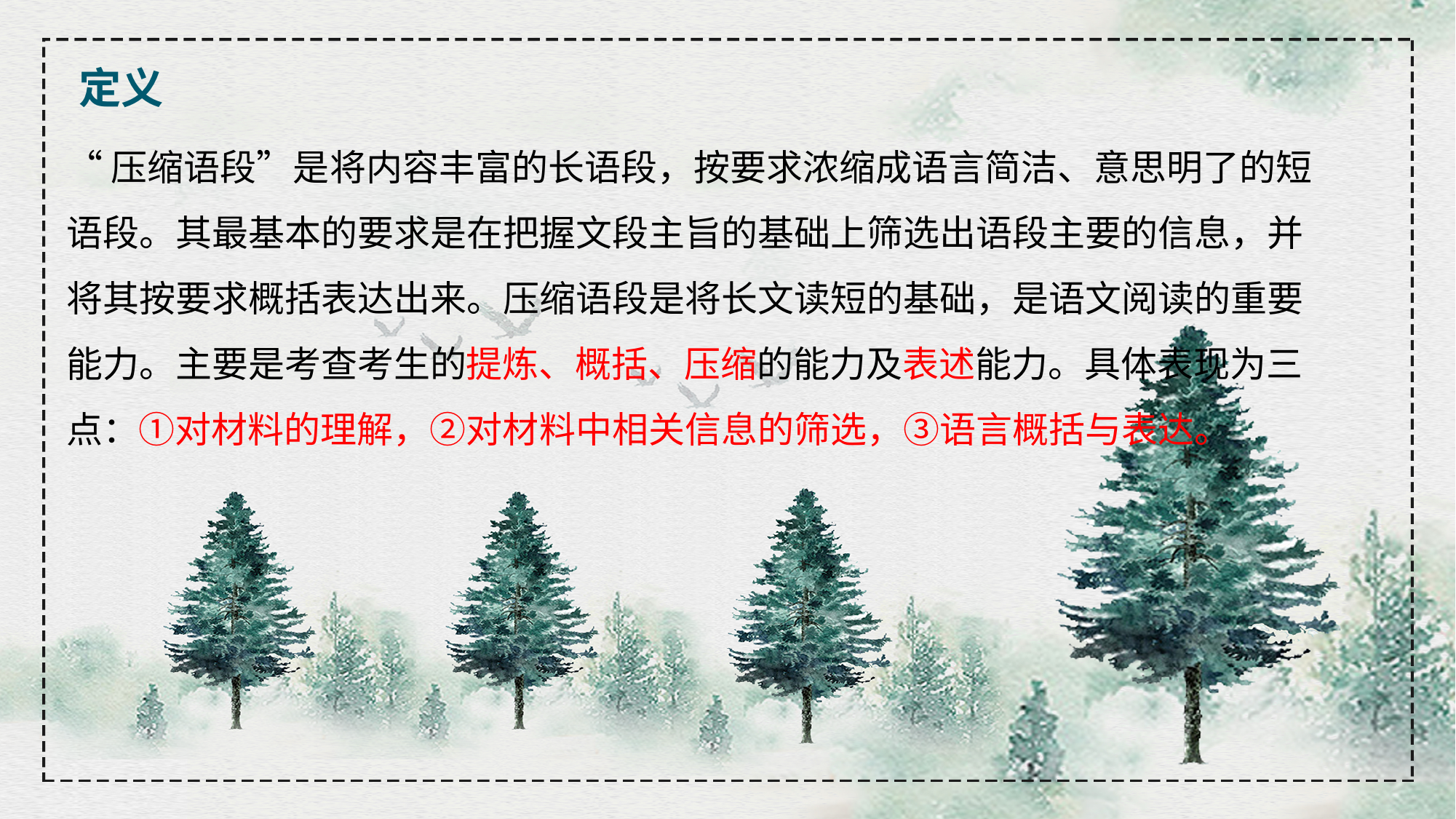

定义
“压缩语段”是将内容丰富的长语段，按要求浓缩成语言简洁、意思明了的短语段。其最基本的要求是在把握文段主旨的基础上筛选出语段主要的信息，并将其按要求概括表达出来。压缩语段是将长文读短的基础，是语文阅读的重要能力。主要是考查考生的提炼、概括、压缩的能力及表述能力。具体表现为三点：①对材料的理解，②对材料中相关信息的筛选，③语言概括与表达。